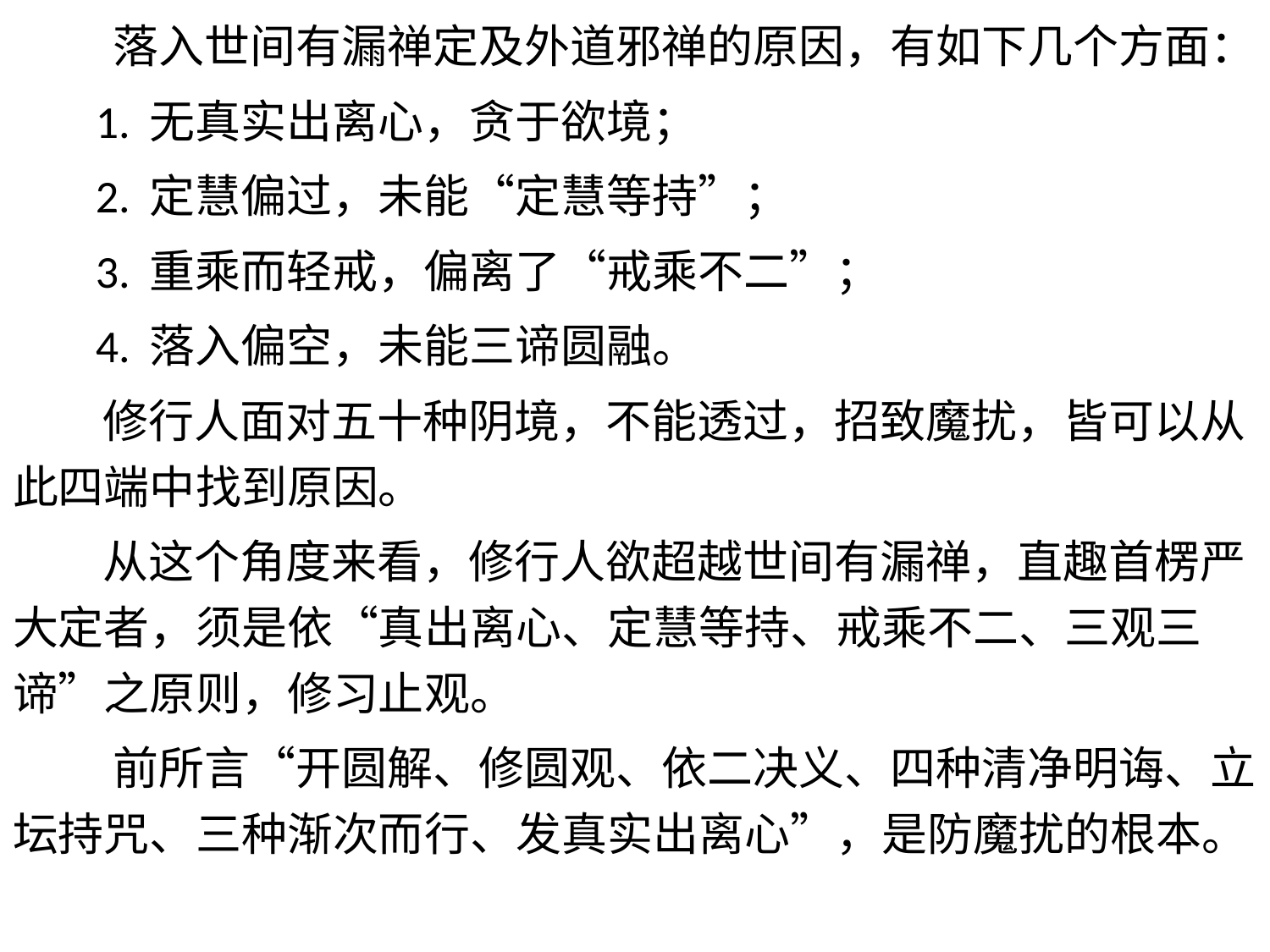

落入世间有漏禅定及外道邪禅的原因，有如下几个方面：
        1. 无真实出离心，贪于欲境；
        2. 定慧偏过，未能“定慧等持”；
        3. 重乘而轻戒，偏离了“戒乘不二”；
        4. 落入偏空，未能三谛圆融。
        修行人面对五十种阴境，不能透过，招致魔扰，皆可以从此四端中找到原因。
        从这个角度来看，修行人欲超越世间有漏禅，直趣首楞严大定者，须是依“真出离心、定慧等持、戒乘不二、三观三谛”之原则，修习止观。
         前所言“开圆解、修圆观、依二决义、四种清净明诲、立坛持咒、三种渐次而行、发真实出离心”，是防魔扰的根本。